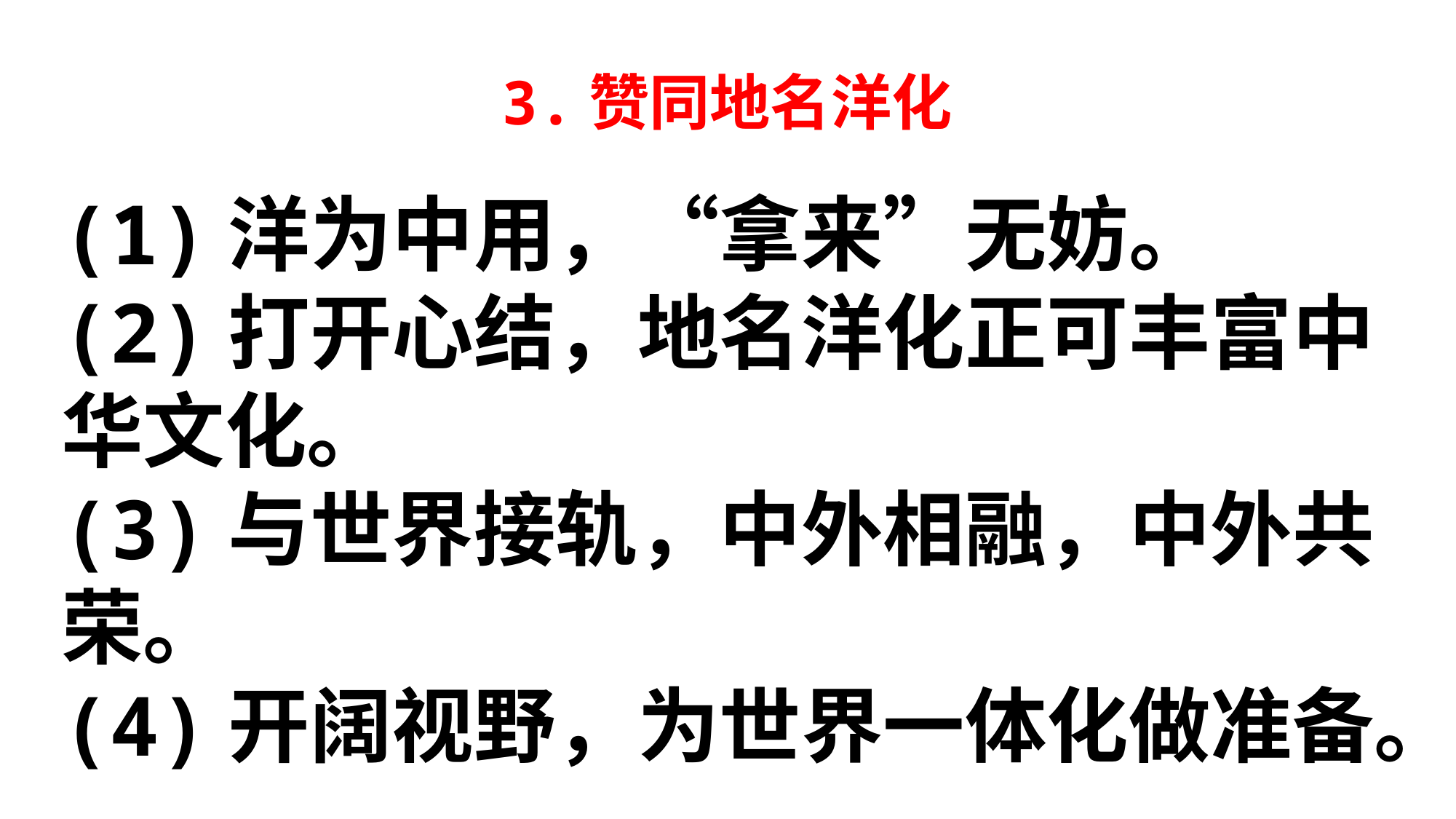

# 3.赞同地名洋化
(1)洋为中用，“拿来”无妨。
(2)打开心结，地名洋化正可丰富中华文化。
(3)与世界接轨，中外相融，中外共荣。
(4)开阔视野，为世界一体化做准备。